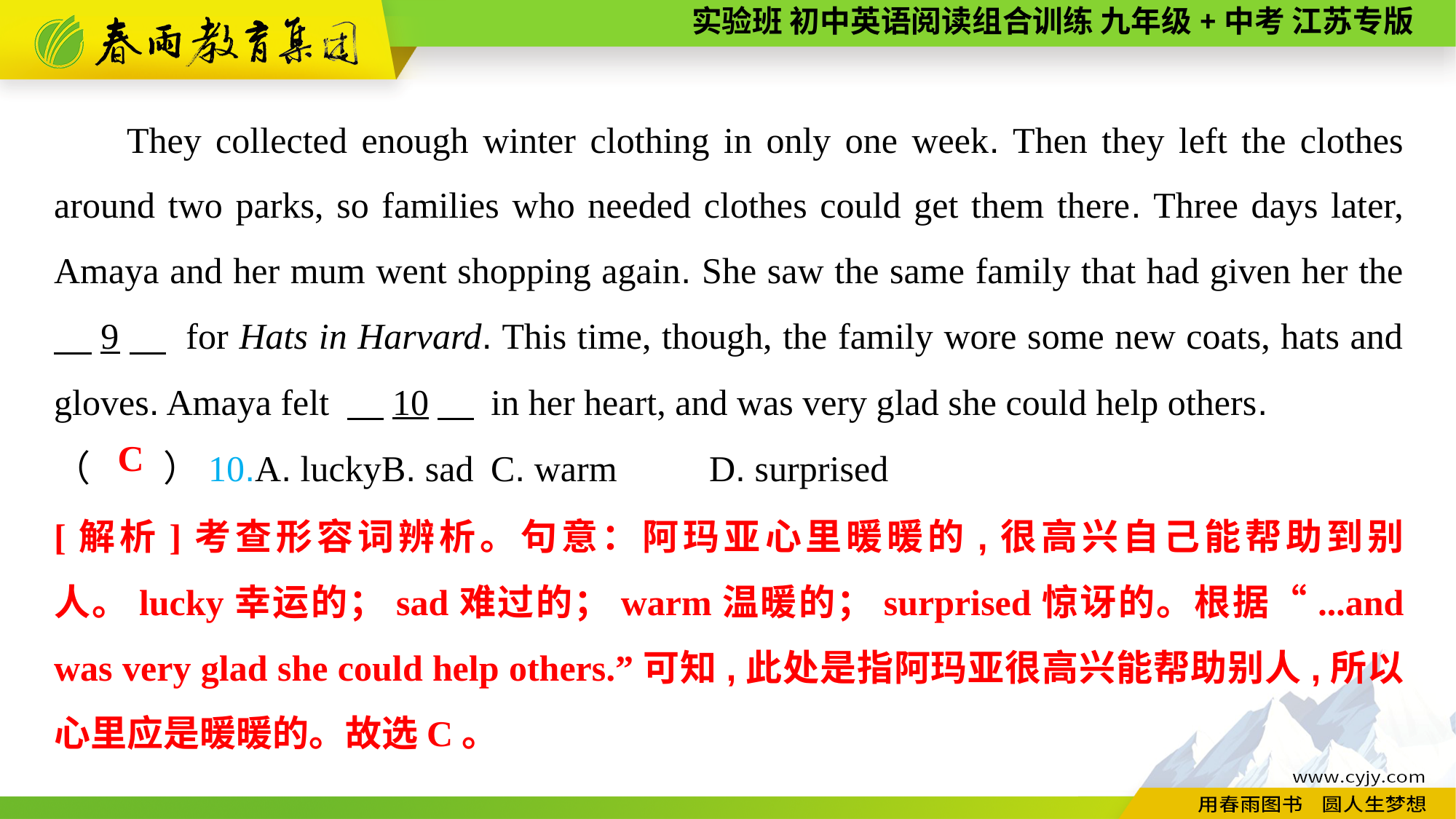

They collected enough winter clothing in only one week. Then they left the clothes around two parks, so families who needed clothes could get them there. Three days later, Amaya and her mum went shopping again. She saw the same family that had given her the 　9　 for Hats in Harvard. This time, though, the family wore some new coats, hats and gloves. Amaya felt 　10　 in her heart, and was very glad she could help others.
（　　）10.A. lucky	B. sad	C. warm	D. surprised
C
[解析]考查形容词辨析。句意：阿玛亚心里暖暖的,很高兴自己能帮助到别人。lucky幸运的；sad难过的；warm温暖的；surprised惊讶的。根据“...and was very glad she could help others.”可知,此处是指阿玛亚很高兴能帮助别人,所以心里应是暖暖的。故选C。